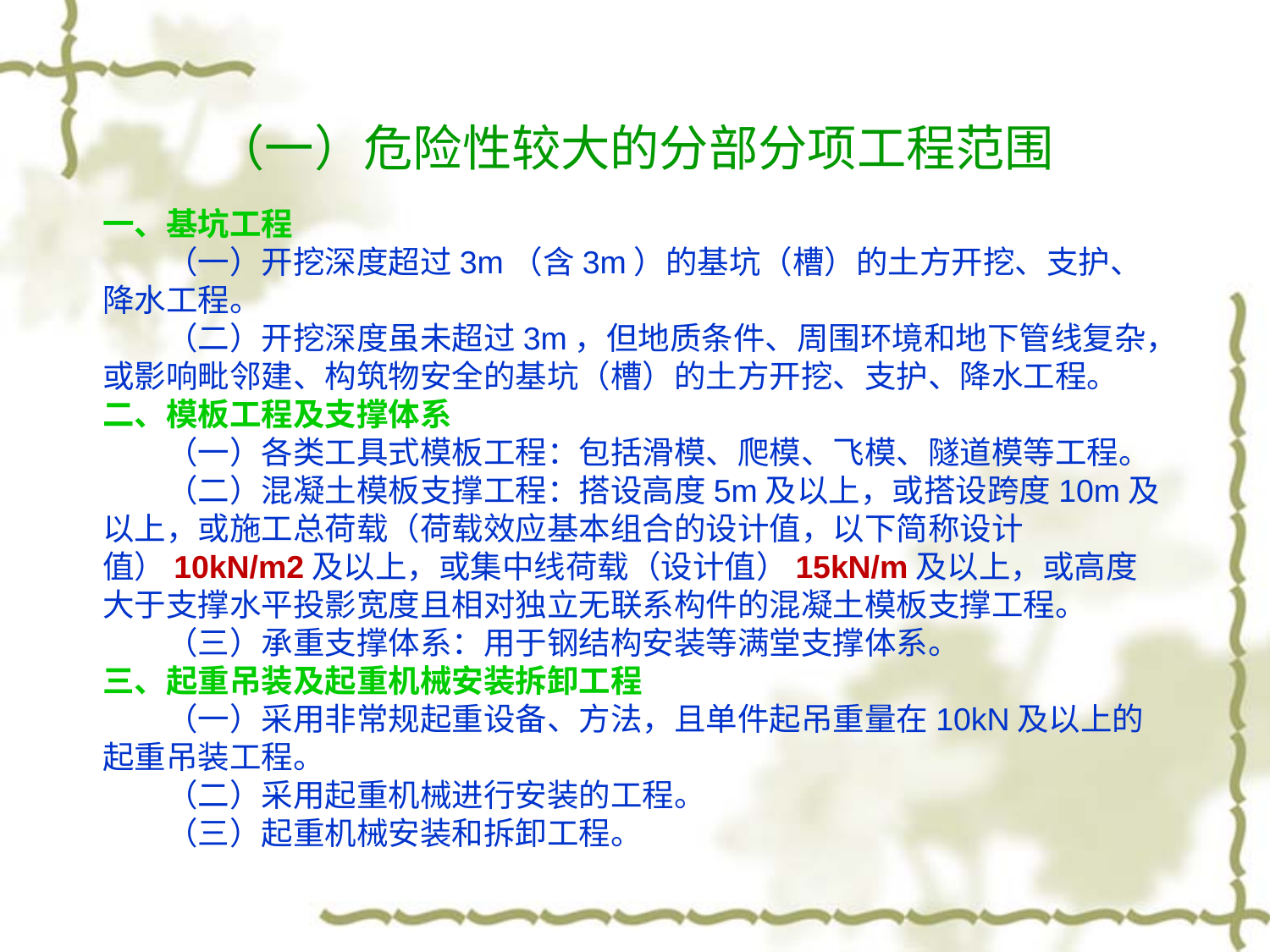

# （一）危险性较大的分部分项工程范围
一、基坑工程
　　（一）开挖深度超过3m（含3m）的基坑（槽）的土方开挖、支护、降水工程。
　　（二）开挖深度虽未超过3m，但地质条件、周围环境和地下管线复杂，或影响毗邻建、构筑物安全的基坑（槽）的土方开挖、支护、降水工程。
二、模板工程及支撑体系
　　（一）各类工具式模板工程：包括滑模、爬模、飞模、隧道模等工程。
　　（二）混凝土模板支撑工程：搭设高度5m及以上，或搭设跨度10m及以上，或施工总荷载（荷载效应基本组合的设计值，以下简称设计值）10kN/m2及以上，或集中线荷载（设计值）15kN/m及以上，或高度大于支撑水平投影宽度且相对独立无联系构件的混凝土模板支撑工程。
　　（三）承重支撑体系：用于钢结构安装等满堂支撑体系。
三、起重吊装及起重机械安装拆卸工程
　　（一）采用非常规起重设备、方法，且单件起吊重量在10kN及以上的起重吊装工程。
　　（二）采用起重机械进行安装的工程。
　　（三）起重机械安装和拆卸工程。